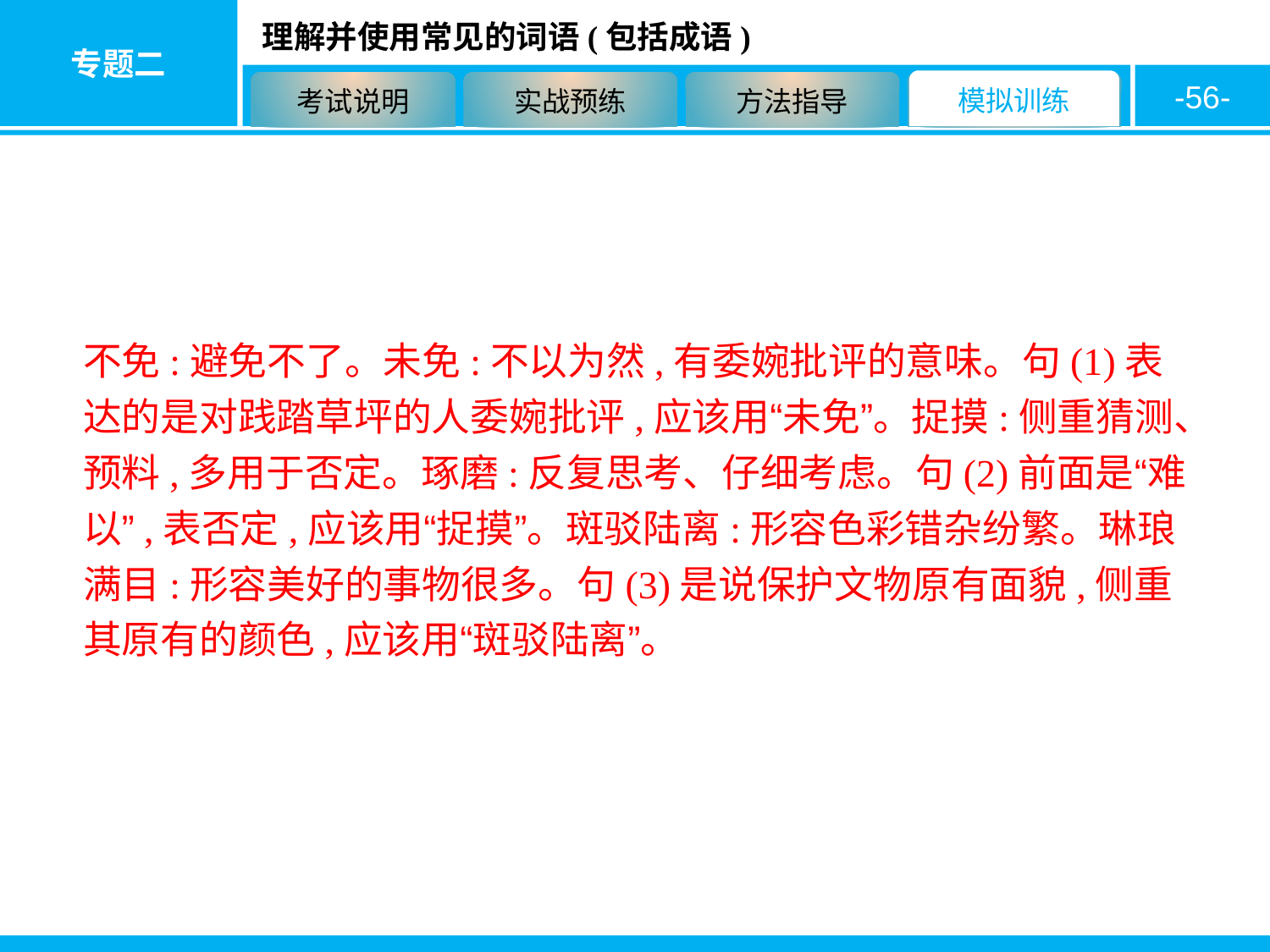

-56-
不免:避免不了。未免:不以为然,有委婉批评的意味。句(1)表达的是对践踏草坪的人委婉批评,应该用“未免”。捉摸:侧重猜测、预料,多用于否定。琢磨:反复思考、仔细考虑。句(2)前面是“难以”,表否定,应该用“捉摸”。斑驳陆离:形容色彩错杂纷繁。琳琅满目:形容美好的事物很多。句(3)是说保护文物原有面貌,侧重其原有的颜色,应该用“斑驳陆离”。